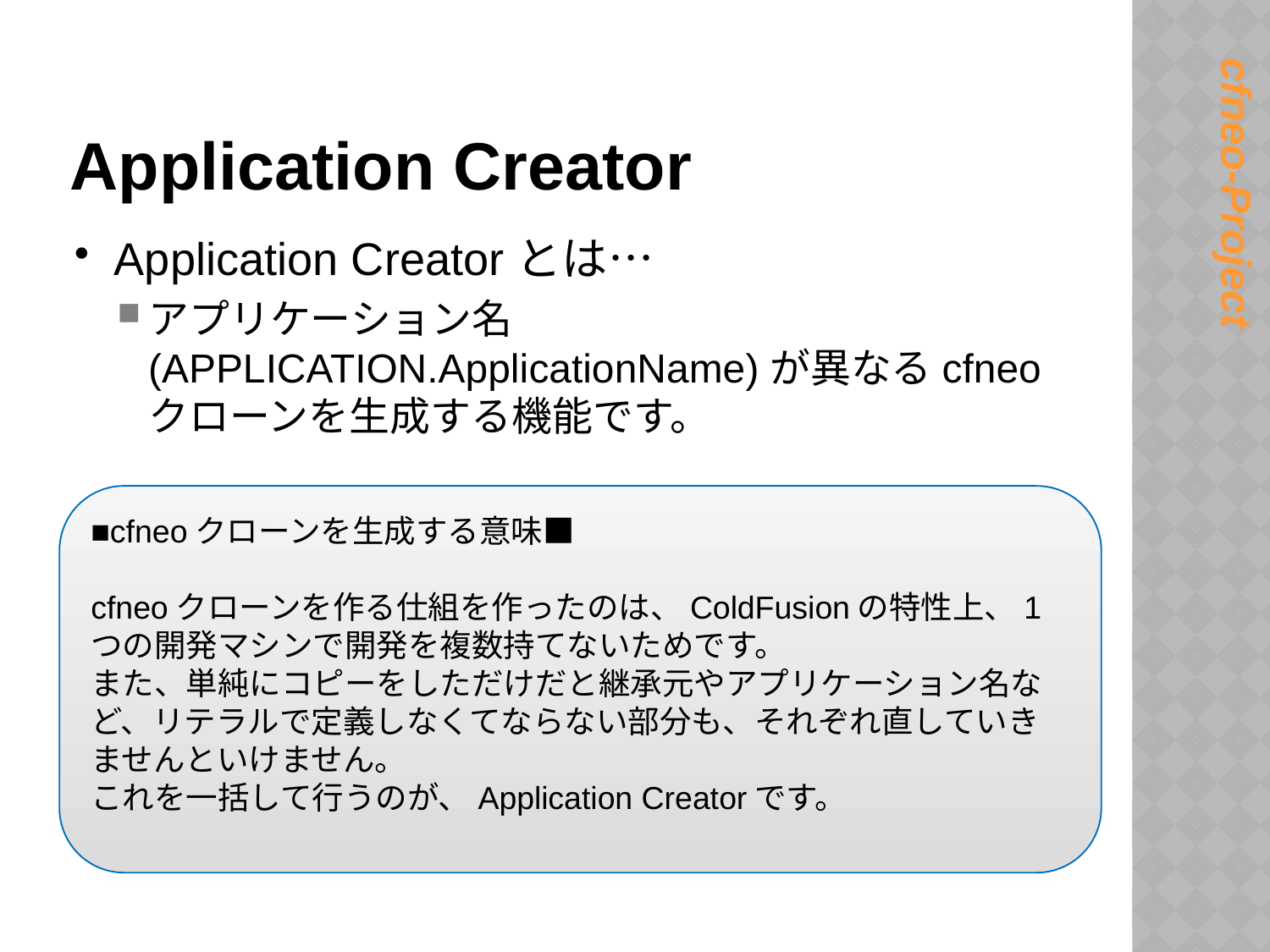

# Application Creator
Application Creatorとは…
アプリケーション名(APPLICATION.ApplicationName)が異なるcfneoクローンを生成する機能です。
■cfneoクローンを生成する意味■

cfneoクローンを作る仕組を作ったのは、ColdFusionの特性上、1つの開発マシンで開発を複数持てないためです。
また、単純にコピーをしただけだと継承元やアプリケーション名など、リテラルで定義しなくてならない部分も、それぞれ直していきませんといけません。
これを一括して行うのが、Application Creatorです。